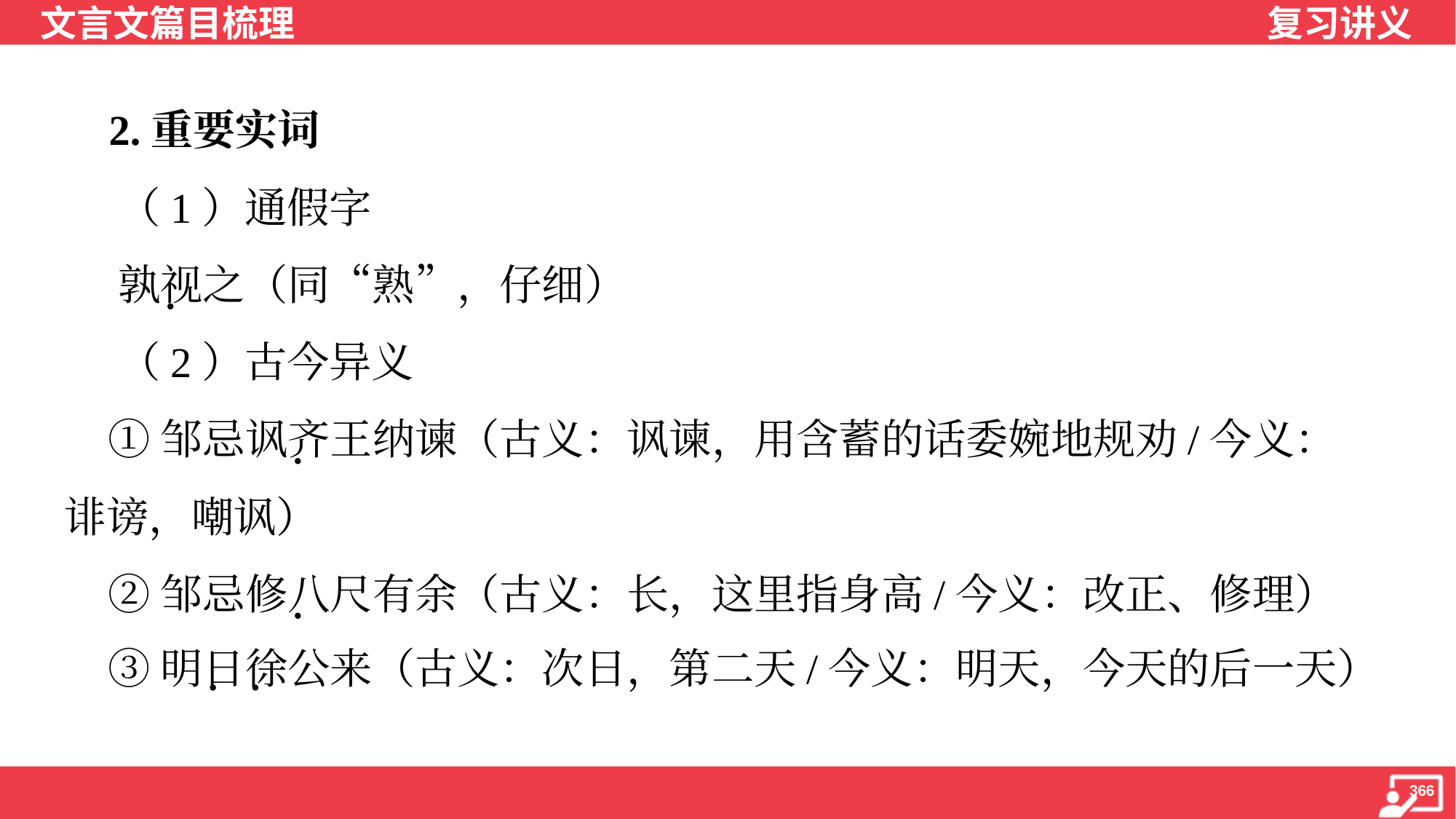

2.重要实词
    （1）通假字
    孰视之（同“熟”，仔细）
    （2）古今异义
    ①邹忌讽齐王纳谏（古义：讽谏，用含蓄的话委婉地规劝/今义：
诽谤，嘲讽）
    ②邹忌修八尺有余（古义：长，这里指身高/今义：改正、修理）
    ③明日徐公来（古义：次日，第二天/今义：明天，今天的后一天）